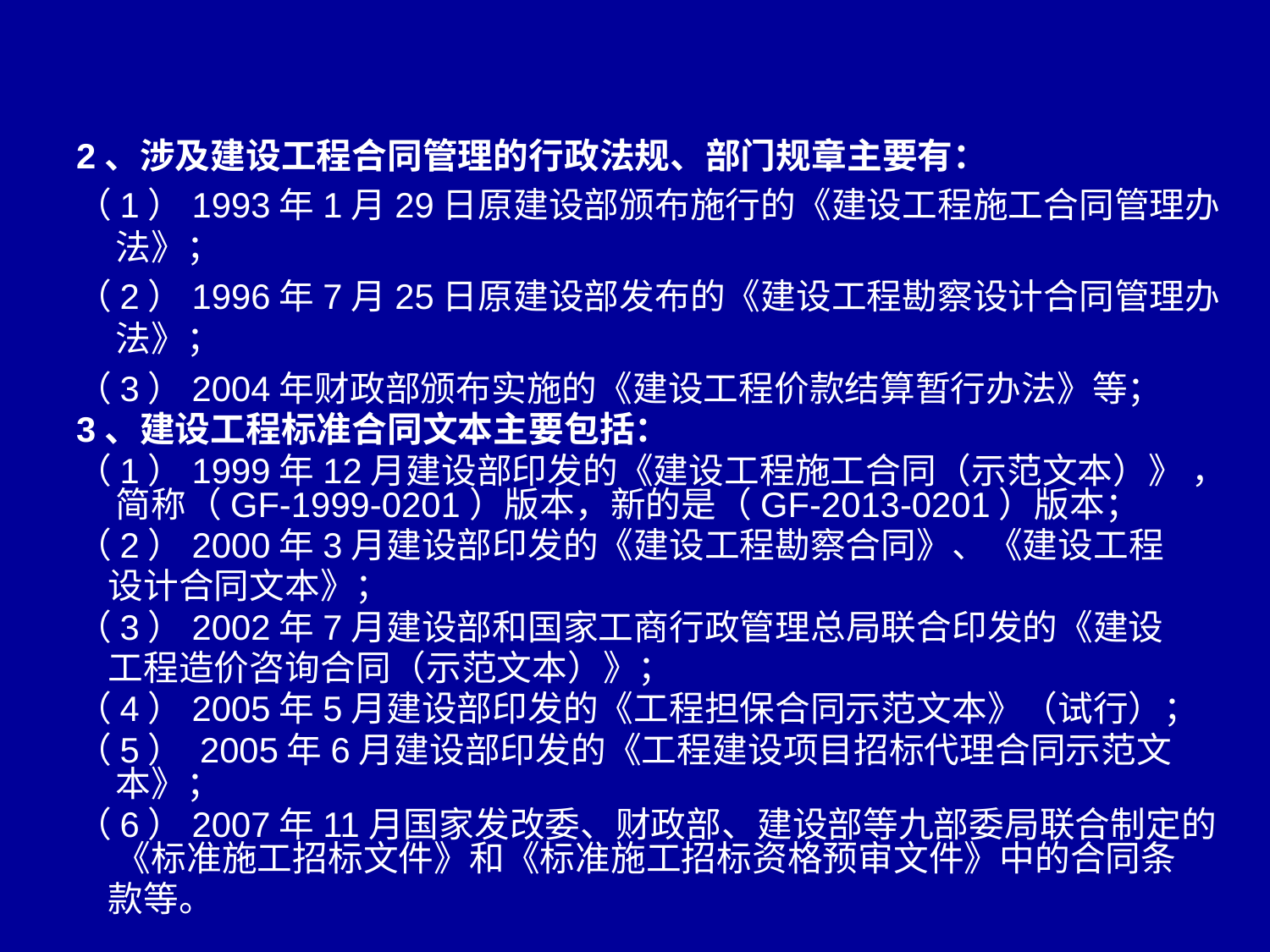

2、涉及建设工程合同管理的行政法规、部门规章主要有：
（1）1993年1月29日原建设部颁布施行的《建设工程施工合同管理办法》；
（2）1996年7月25日原建设部发布的《建设工程勘察设计合同管理办法》；
（3）2004年财政部颁布实施的《建设工程价款结算暂行办法》等；
3、建设工程标准合同文本主要包括：
（1）1999年12月建设部印发的《建设工程施工合同（示范文本）》 ，简称（GF-1999-0201）版本，新的是（GF-2013-0201）版本；
（2）2000年3月建设部印发的《建设工程勘察合同》、《建设工程
   设计合同文本》；
（3）2002年7月建设部和国家工商行政管理总局联合印发的《建设
   工程造价咨询合同（示范文本）》；
（4）2005年5月建设部印发的《工程担保合同示范文本》（试行）；
（5） 2005年6月建设部印发的《工程建设项目招标代理合同示范文本》；
（6）2007年11月国家发改委、财政部、建设部等九部委局联合制定的《标准施工招标文件》和《标准施工招标资格预审文件》中的合同条
   款等。